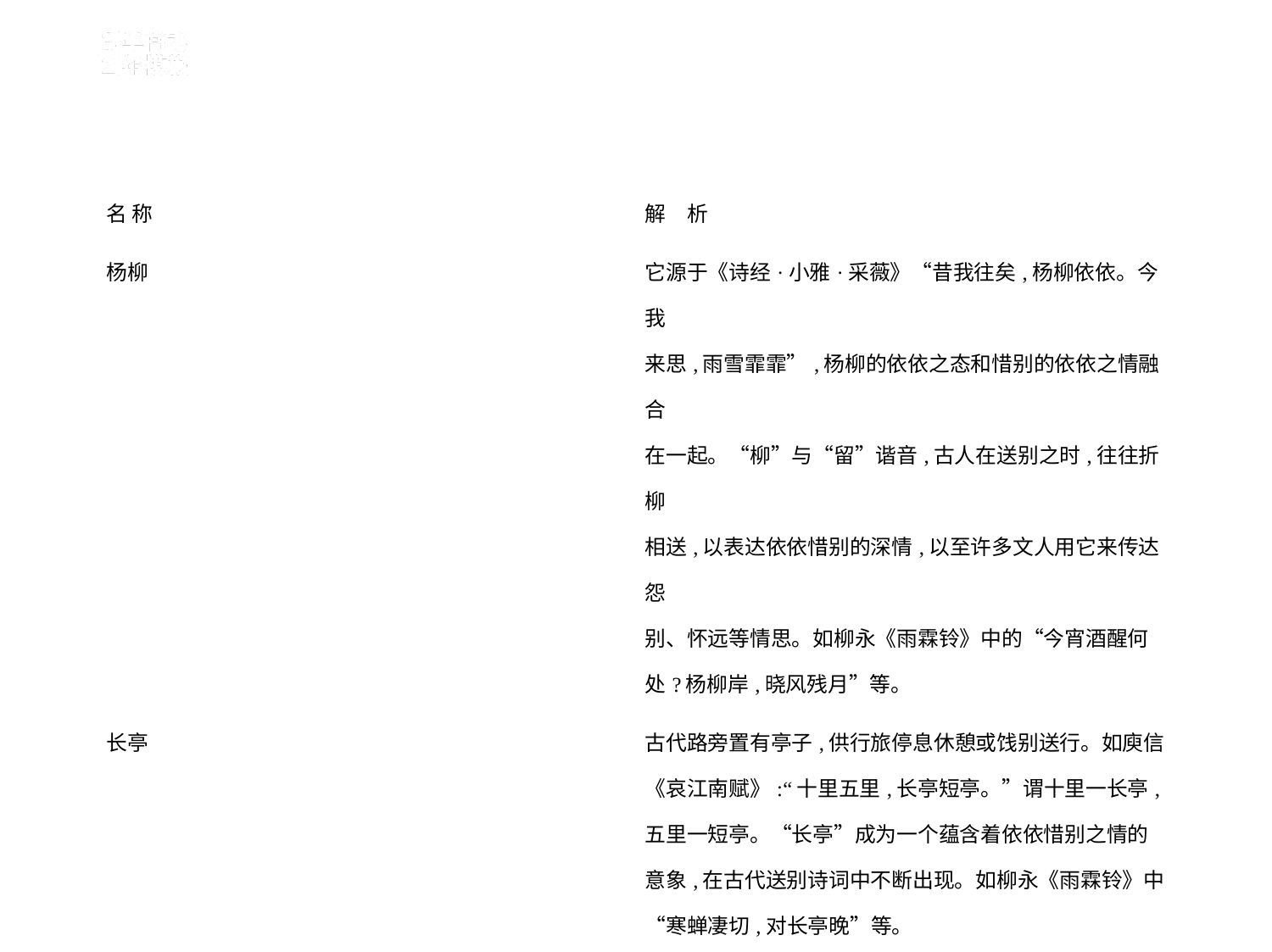

| 名 称 | 解　析 |
| --- | --- |
| 杨柳 | 它源于《诗经·小雅·采薇》“昔我往矣,杨柳依依。今我 来思,雨雪霏霏”,杨柳的依依之态和惜别的依依之情融合 在一起。“柳”与“留”谐音,古人在送别之时,往往折柳 相送,以表达依依惜别的深情,以至许多文人用它来传达怨 别、怀远等情思。如柳永《雨霖铃》中的“今宵酒醒何 处?杨柳岸,晓风残月”等。 |
| 长亭 | 古代路旁置有亭子,供行旅停息休憩或饯别送行。如庾信 《哀江南赋》:“十里五里,长亭短亭。”谓十里一长亭, 五里一短亭。“长亭”成为一个蕴含着依依惜别之情的 意象,在古代送别诗词中不断出现。如柳永《雨霖铃》中 “寒蝉凄切,对长亭晚”等。 |